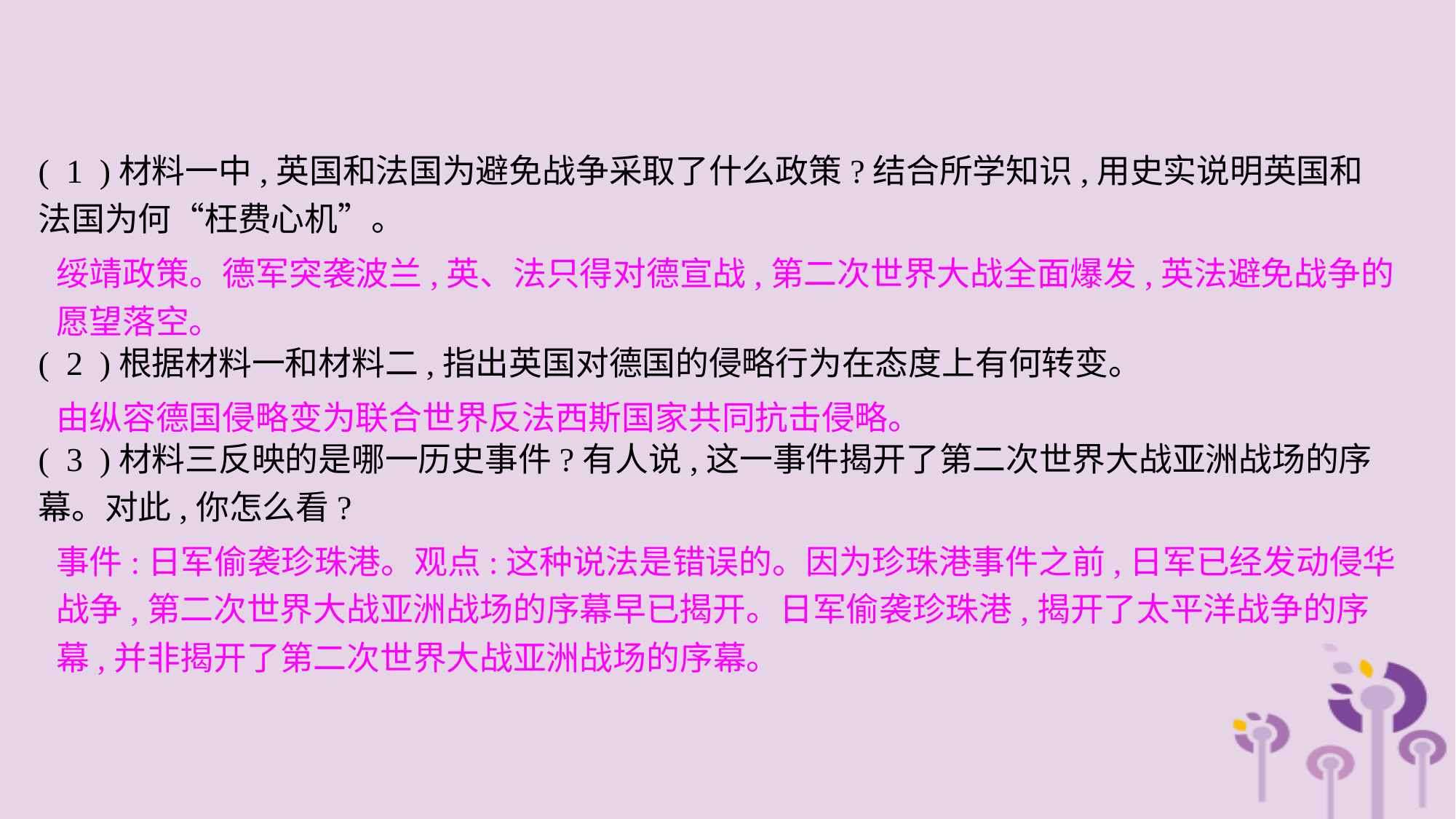

(  1  )材料一中,英国和法国为避免战争采取了什么政策?结合所学知识,用史实说明英国和法国为何“枉费心机”。

(  2  )根据材料一和材料二,指出英国对德国的侵略行为在态度上有何转变。

(  3  )材料三反映的是哪一历史事件?有人说,这一事件揭开了第二次世界大战亚洲战场的序幕。对此,你怎么看?

绥靖政策。德军突袭波兰,英、法只得对德宣战,第二次世界大战全面爆发,英法避免战争的愿望落空。

由纵容德国侵略变为联合世界反法西斯国家共同抗击侵略。

事件:日军偷袭珍珠港。观点:这种说法是错误的。因为珍珠港事件之前,日军已经发动侵华战争,第二次世界大战亚洲战场的序幕早已揭开。日军偷袭珍珠港,揭开了太平洋战争的序幕,并非揭开了第二次世界大战亚洲战场的序幕。